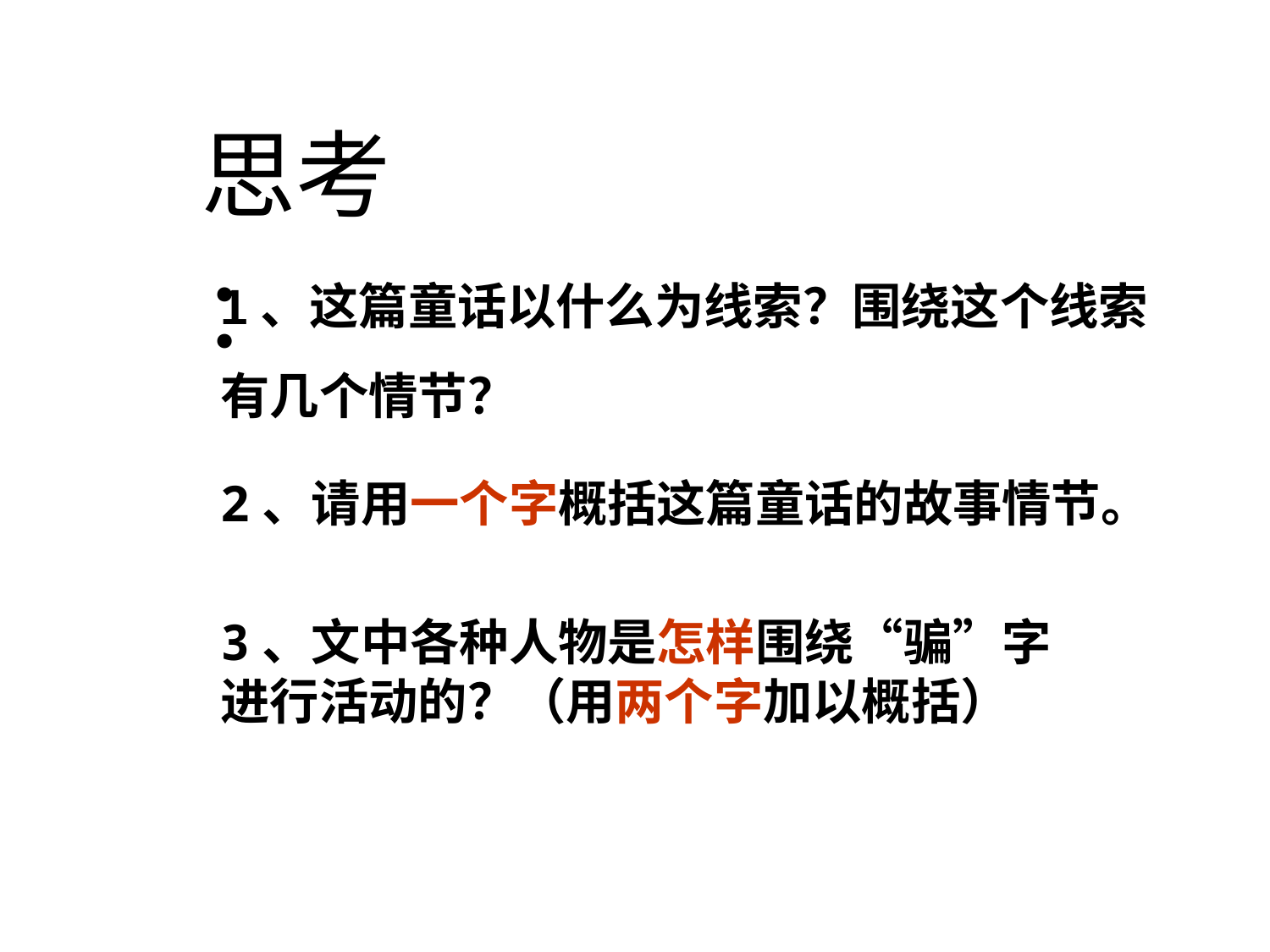

思考：
1、这篇童话以什么为线索？围绕这个线索有几个情节？
2、请用一个字概括这篇童话的故事情节。
3、文中各种人物是怎样围绕“骗”字进行活动的？（用两个字加以概括）